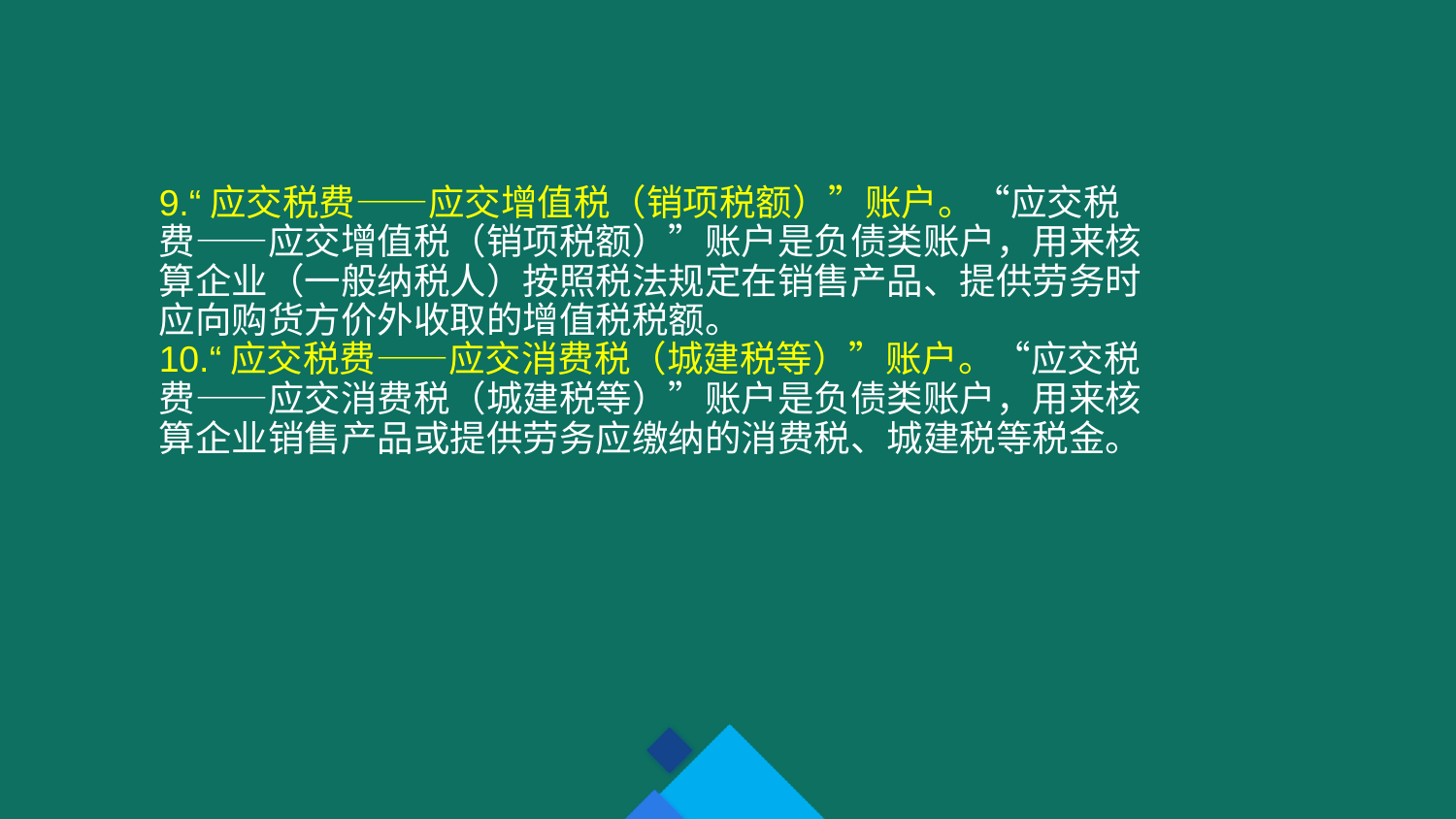

9.“应交税费——应交增值税（销项税额）”账户。“应交税费——应交增值税（销项税额）”账户是负债类账户，用来核算企业（一般纳税人）按照税法规定在销售产品、提供劳务时应向购货方价外收取的增值税税额。
10.“应交税费——应交消费税（城建税等）”账户。“应交税费——应交消费税（城建税等）”账户是负债类账户，用来核算企业销售产品或提供劳务应缴纳的消费税、城建税等税金。